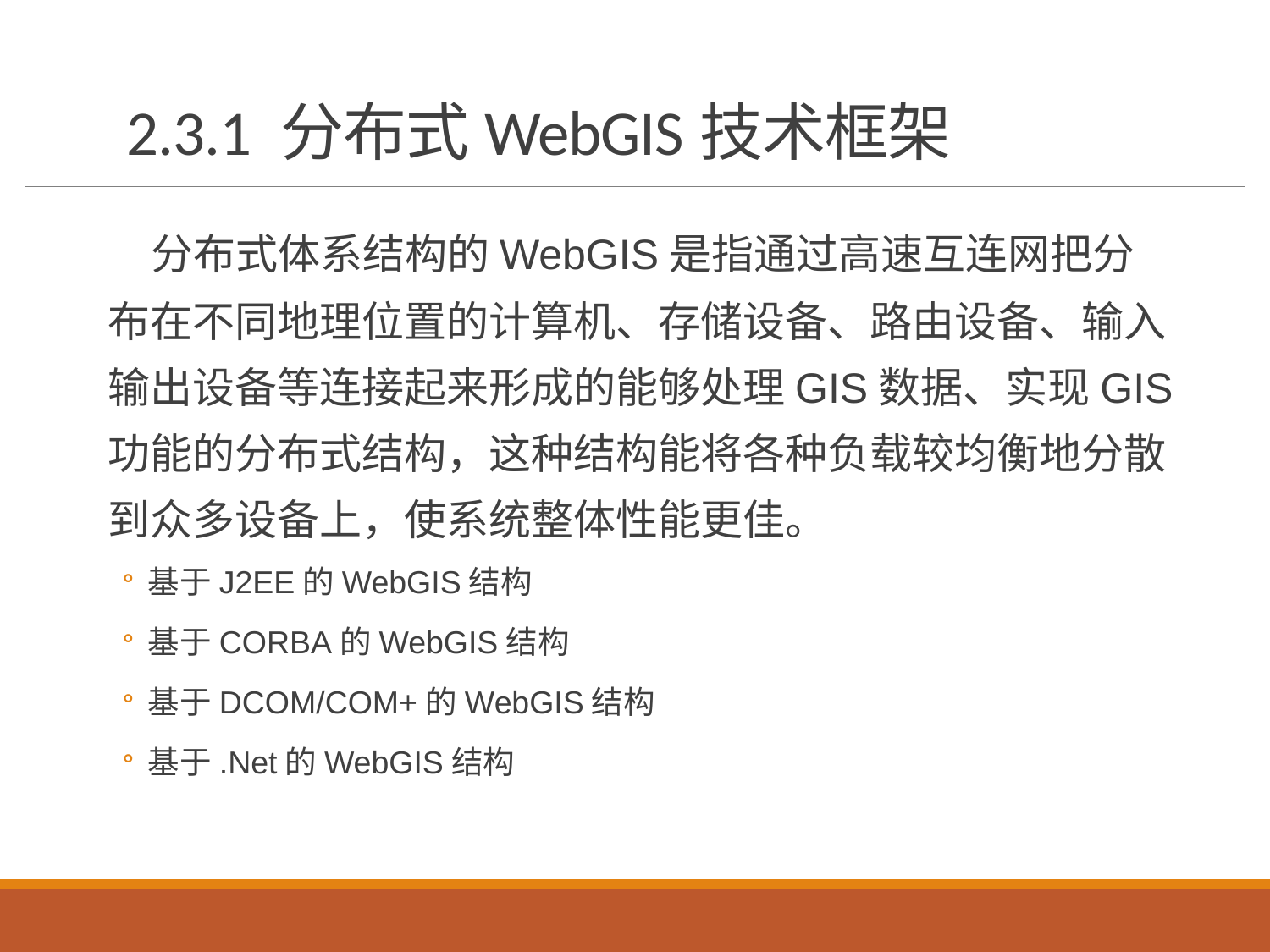

# 2.3.1 分布式WebGIS技术框架
    分布式体系结构的WebGIS是指通过高速互连网把分布在不同地理位置的计算机、存储设备、路由设备、输入输出设备等连接起来形成的能够处理GIS数据、实现GIS功能的分布式结构，这种结构能将各种负载较均衡地分散到众多设备上，使系统整体性能更佳。
基于J2EE的WebGIS结构
基于CORBA的WebGIS结构
基于DCOM/COM+的WebGIS结构
基于.Net的WebGIS结构